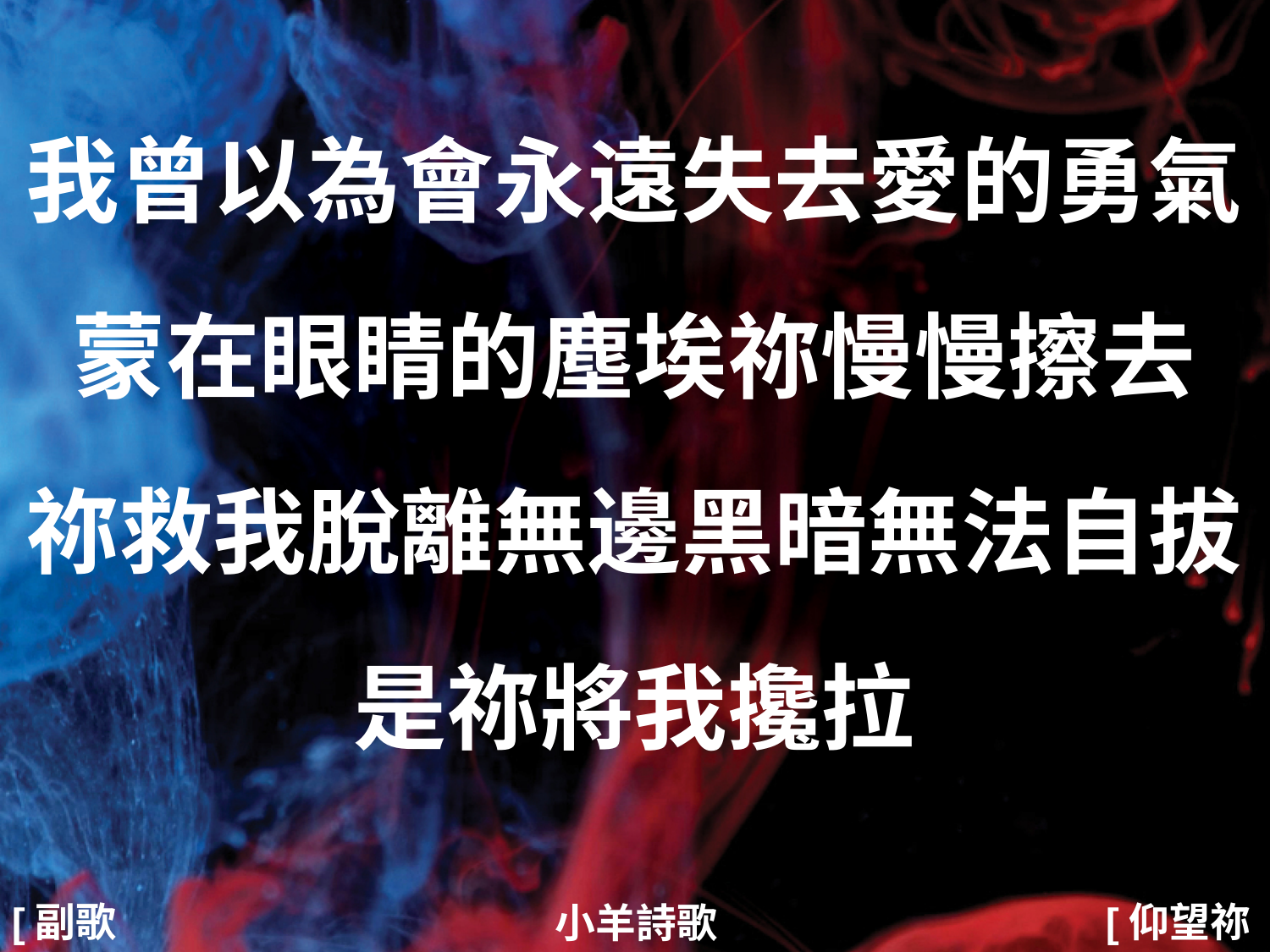

我曾以為會永遠失去愛的勇氣

蒙在眼睛的塵埃祢慢慢擦去

祢救我脫離無邊黑暗無法自拔

是祢將我攙拉

#

[副歌2]
[仰望祢4/4]
小羊詩歌